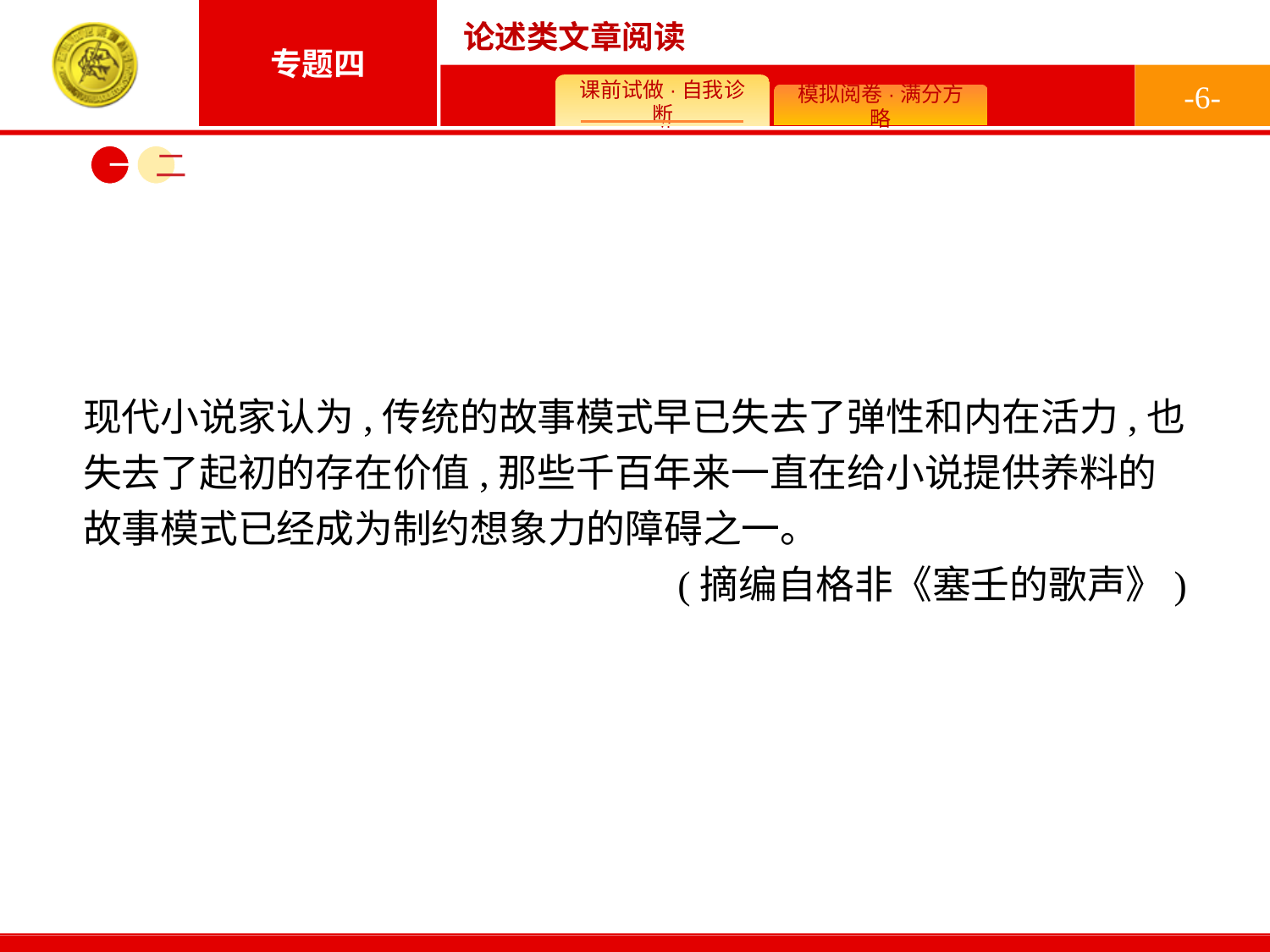

-6-
一
二
现代小说家认为,传统的故事模式早已失去了弹性和内在活力,也失去了起初的存在价值,那些千百年来一直在给小说提供养料的故事模式已经成为制约想象力的障碍之一。
(摘编自格非《塞壬的歌声》)